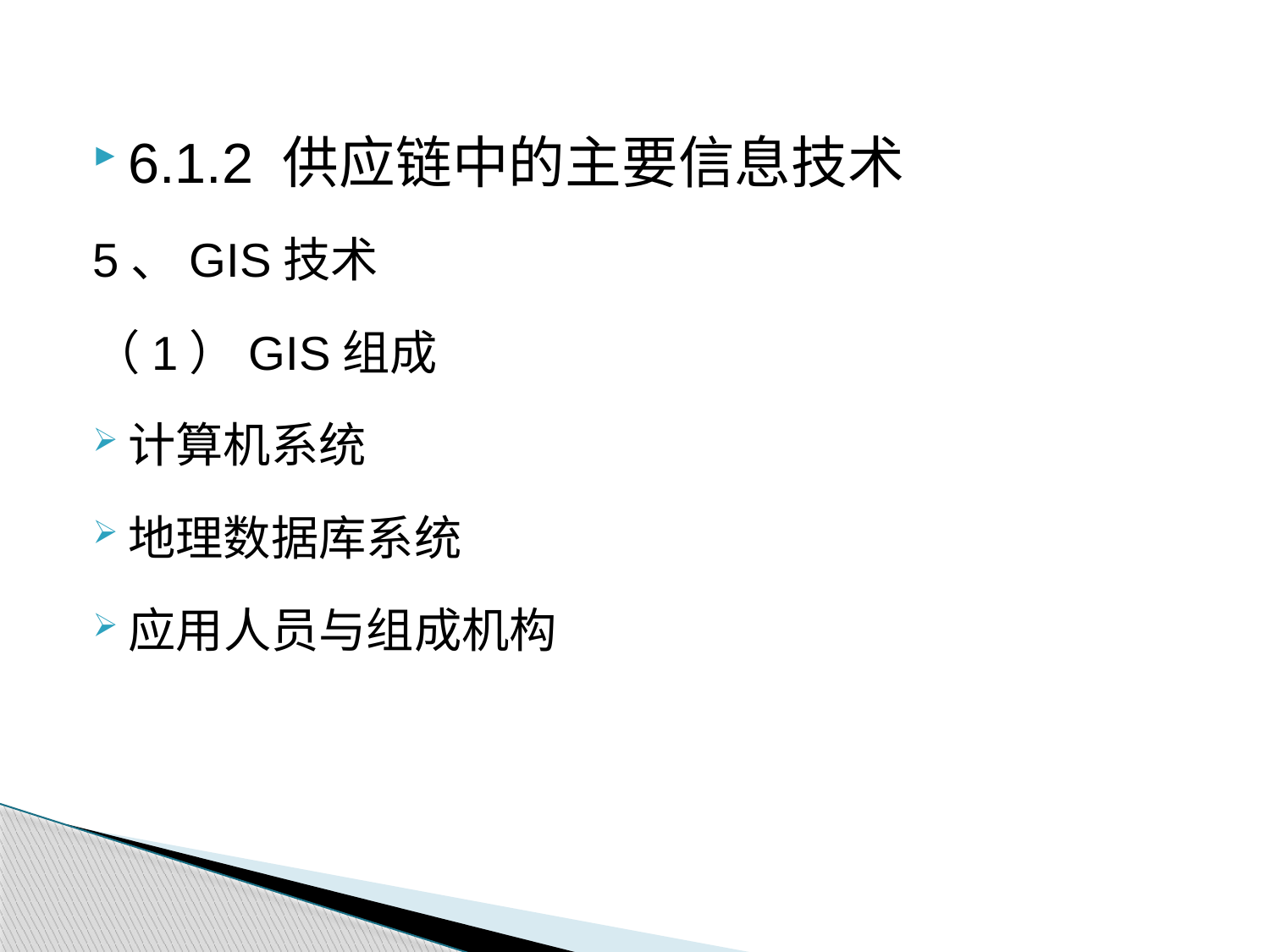

6.1.2 供应链中的主要信息技术
5、GIS技术
（1）GIS组成
计算机系统
地理数据库系统
应用人员与组成机构